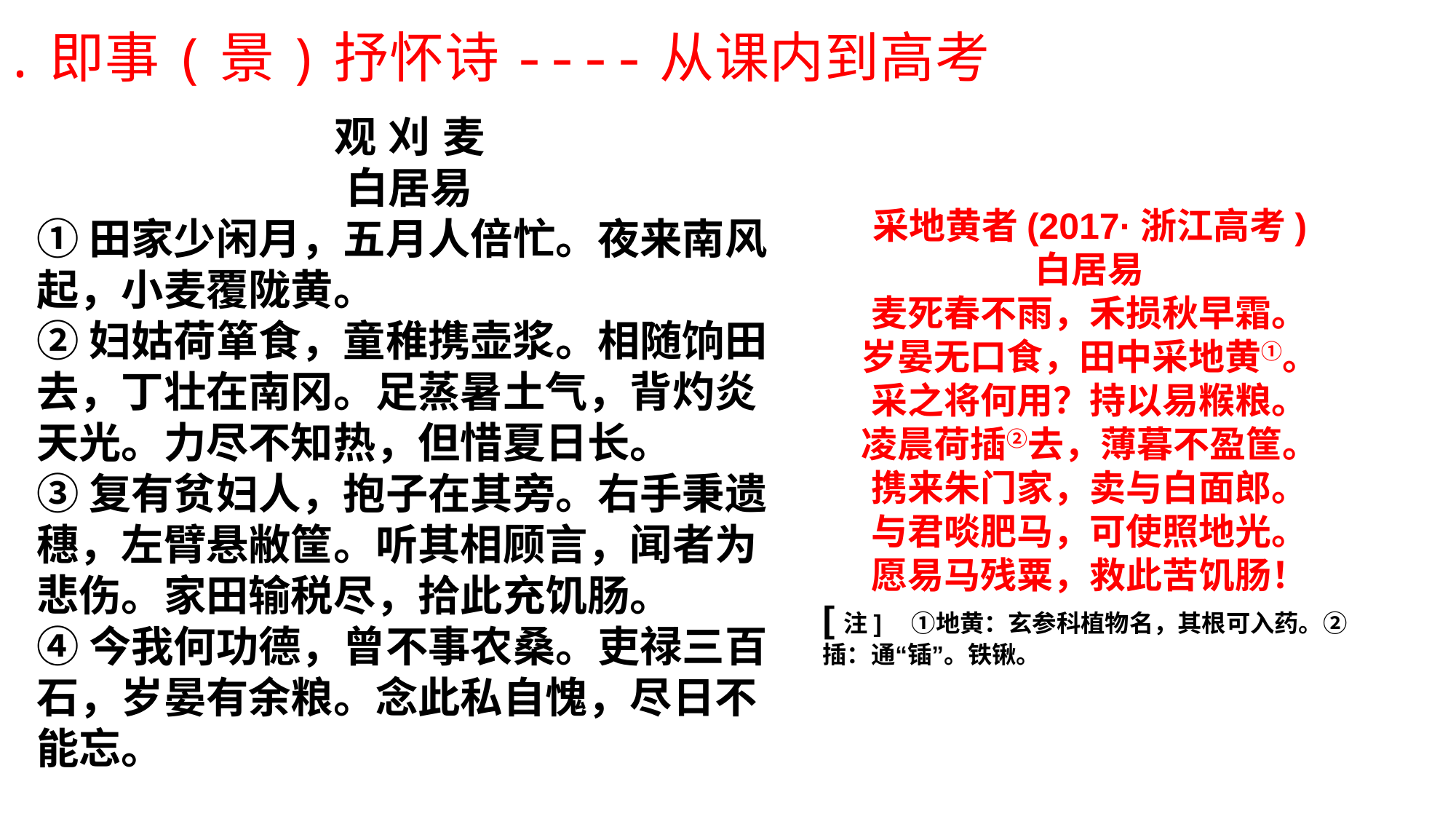

七.即事(景)抒怀诗----从课内到高考
观 刈 麦
白居易
①田家少闲月，五月人倍忙。夜来南风起，小麦覆陇黄。
②妇姑荷箪食，童稚携壶浆。相随饷田去，丁壮在南冈。足蒸暑土气，背灼炎天光。力尽不知热，但惜夏日长。
③复有贫妇人，抱子在其旁。右手秉遗穗，左臂悬敝筐。听其相顾言，闻者为悲伤。家田输税尽，拾此充饥肠。
④今我何功德，曾不事农桑。吏禄三百石，岁晏有余粮。念此私自愧，尽日不能忘。
采地黄者(2017·浙江高考)
白居易
麦死春不雨，禾损秋早霜。
岁晏无口食，田中采地黄①。
采之将何用？持以易糇粮。
凌晨荷插②去，薄暮不盈筐。
携来朱门家，卖与白面郎。
与君啖肥马，可使照地光。
愿易马残粟，救此苦饥肠！
[注]　①地黄：玄参科植物名，其根可入药。②插：通“锸”。铁锹。